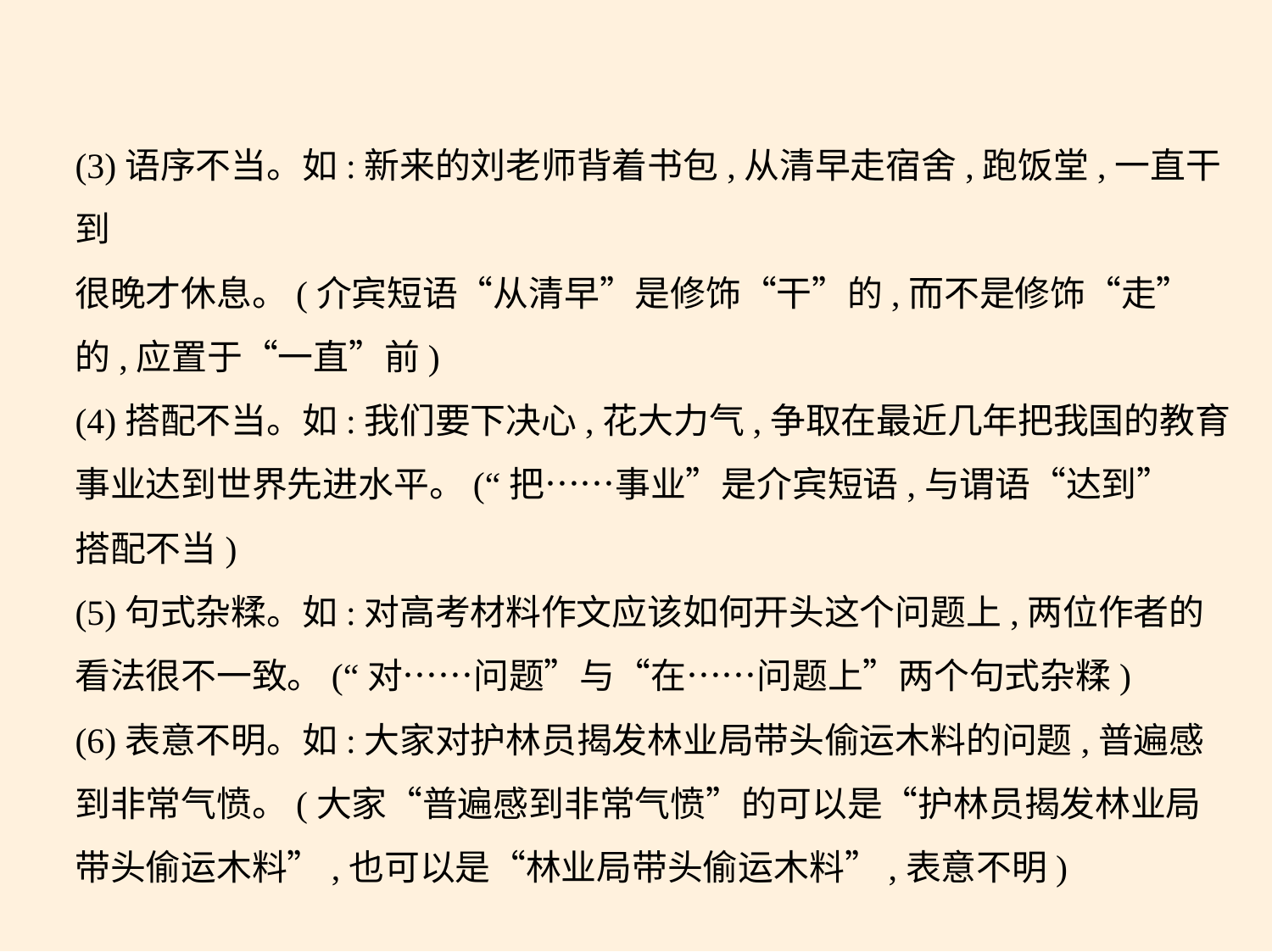

(3)语序不当。如:新来的刘老师背着书包,从清早走宿舍,跑饭堂,一直干到
很晚才休息。(介宾短语“从清早”是修饰“干”的,而不是修饰“走”
的,应置于“一直”前)
(4)搭配不当。如:我们要下决心,花大力气,争取在最近几年把我国的教育
事业达到世界先进水平。(“把……事业”是介宾短语,与谓语“达到”
搭配不当)
(5)句式杂糅。如:对高考材料作文应该如何开头这个问题上,两位作者的
看法很不一致。(“对……问题”与“在……问题上”两个句式杂糅)
(6)表意不明。如:大家对护林员揭发林业局带头偷运木料的问题,普遍感
到非常气愤。(大家“普遍感到非常气愤”的可以是“护林员揭发林业局
带头偷运木料”,也可以是“林业局带头偷运木料”,表意不明)